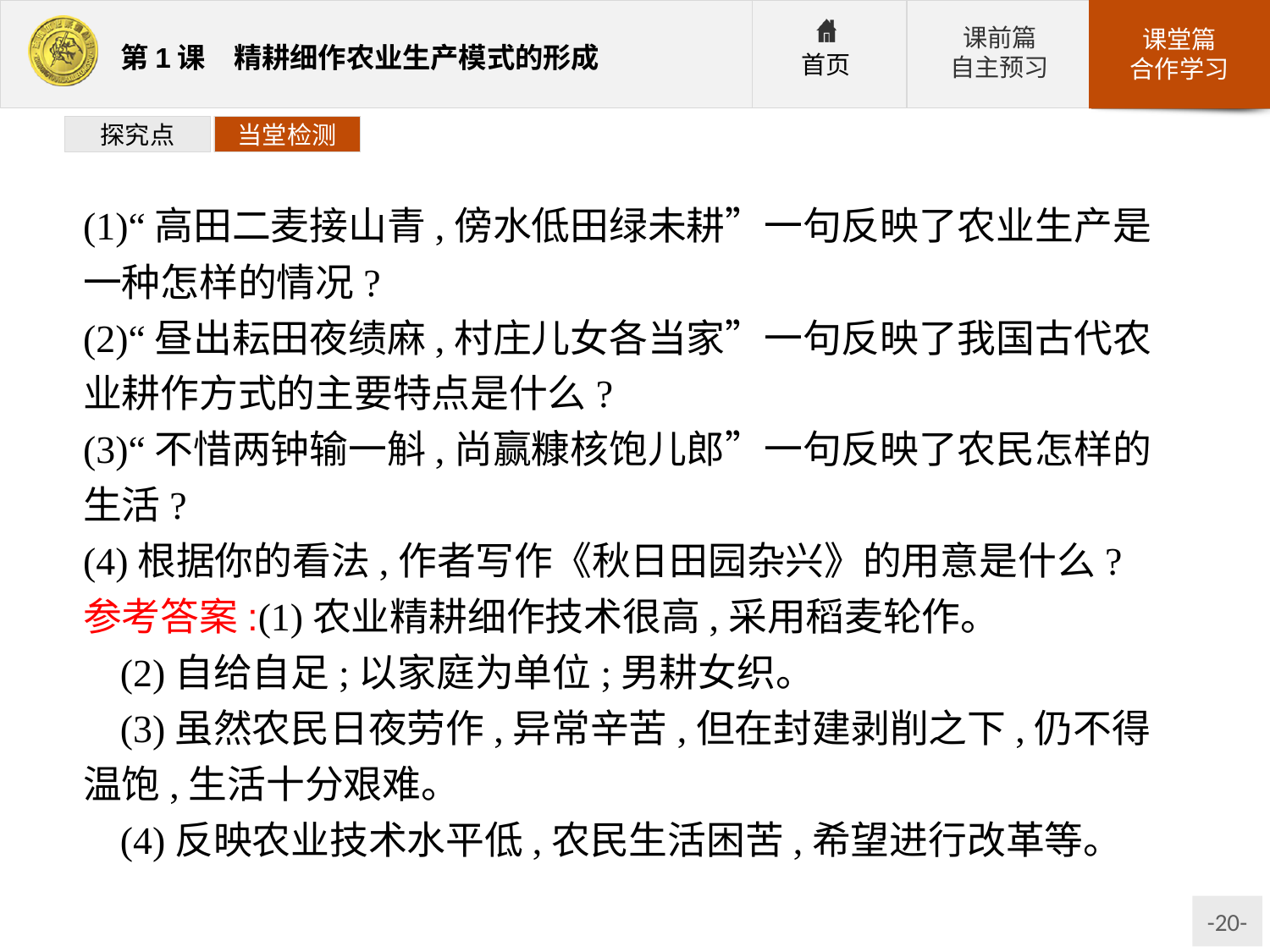

探究点
当堂检测
(1)“高田二麦接山青,傍水低田绿未耕”一句反映了农业生产是一种怎样的情况?
(2)“昼出耘田夜绩麻,村庄儿女各当家”一句反映了我国古代农业耕作方式的主要特点是什么?
(3)“不惜两钟输一斛,尚赢糠核饱儿郎”一句反映了农民怎样的生活?
(4)根据你的看法,作者写作《秋日田园杂兴》的用意是什么?
参考答案:(1)农业精耕细作技术很高,采用稻麦轮作。
(2)自给自足;以家庭为单位;男耕女织。
(3)虽然农民日夜劳作,异常辛苦,但在封建剥削之下,仍不得温饱,生活十分艰难。
(4)反映农业技术水平低,农民生活困苦,希望进行改革等。